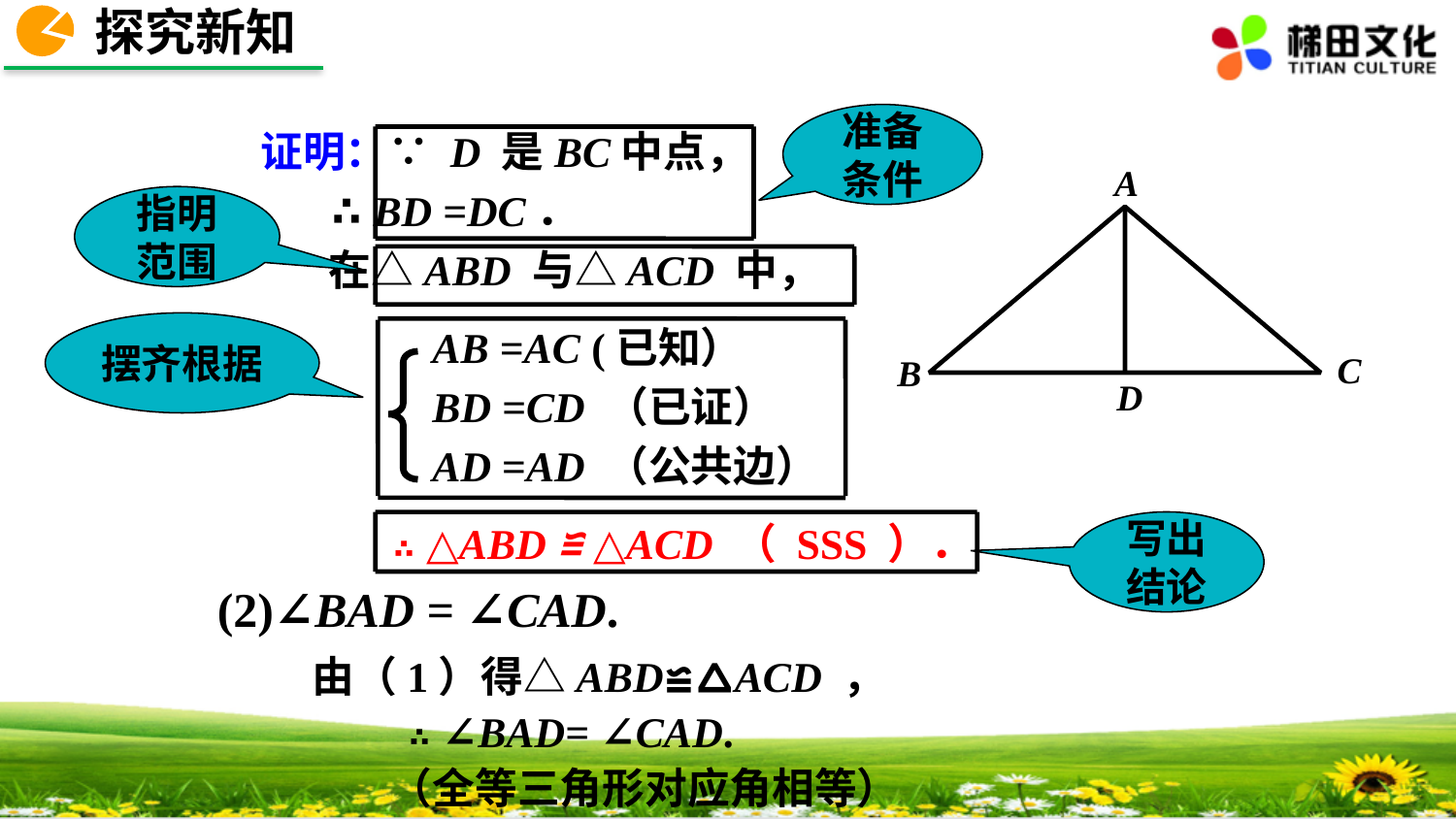

探究新知

准备条件
证明：∵ D 是BC中点，
      ∴ BD =DC．
      在△ABD 与△ACD 中，

A

C
B
D
指明范围

摆齐根据
AB =AC (已知）
BD =CD （已证）
AD =AD （公共边）

∴ △ABD ≌ △ACD （ SSS ）．

写出结论
(2)∠BAD = ∠CAD.
由（1）得△ABD≌△ACD ，
         ∴ ∠BAD= ∠CAD.
       （全等三角形对应角相等）